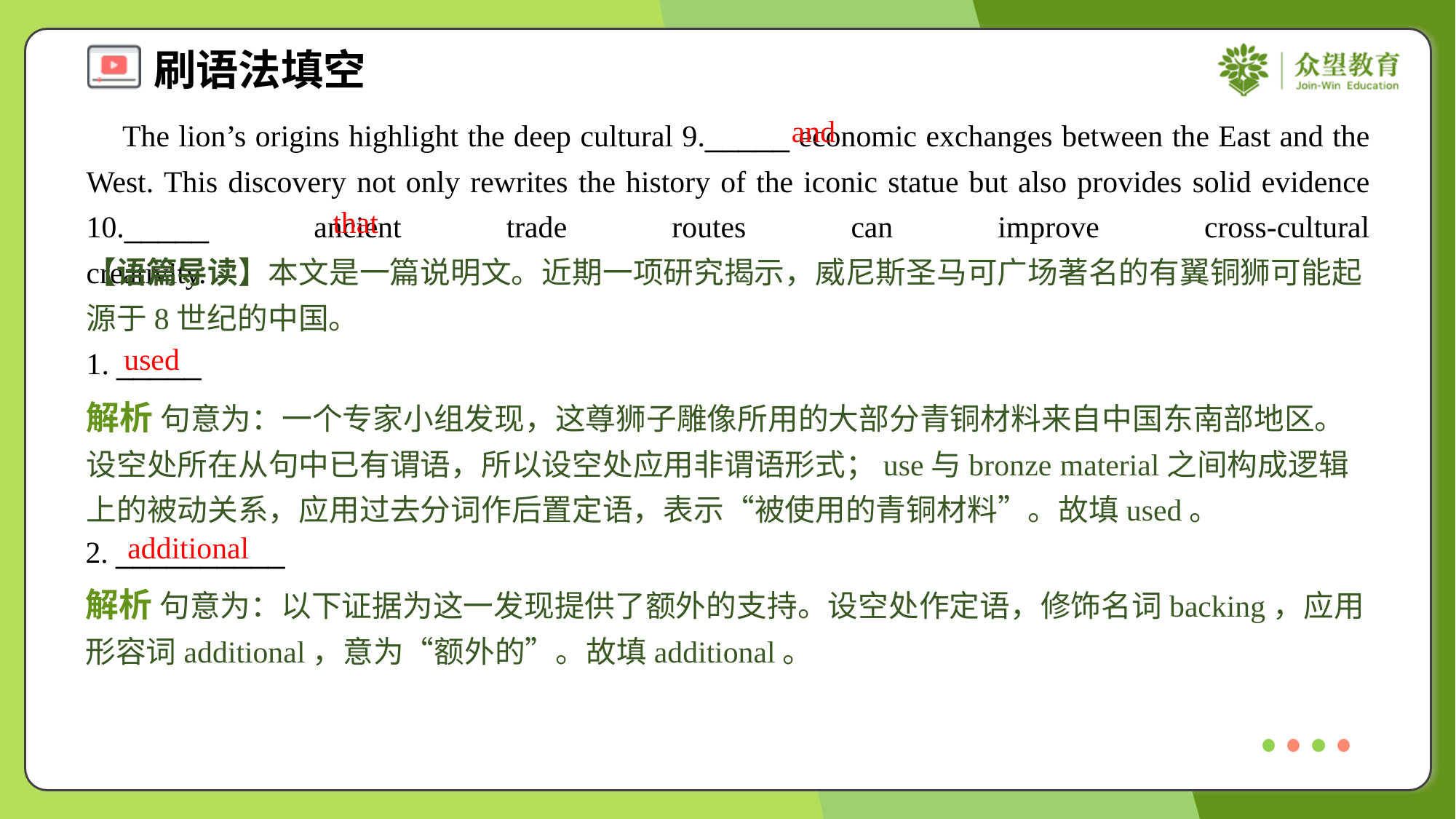

and
    The lion’s origins highlight the deep cultural 9._____ economic exchanges between the East and the West. This discovery not only rewrites the history of the iconic statue but also provides solid evidence 10._____ ancient trade routes can improve cross-cultural creativity.#1.3
that
【语篇导读】本文是一篇说明文。近期一项研究揭示，威尼斯圣马可广场著名的有翼铜狮可能起源于8世纪的中国。
used
1. _____
解析 句意为：一个专家小组发现，这尊狮子雕像所用的大部分青铜材料来自中国东南部地区。设空处所在从句中已有谓语，所以设空处应用非谓语形式；use与bronze material之间构成逻辑上的被动关系，应用过去分词作后置定语，表示“被使用的青铜材料”。故填used。
additional
2. __________
解析 句意为：以下证据为这一发现提供了额外的支持。设空处作定语，修饰名词backing，应用形容词additional，意为“额外的”。故填additional。